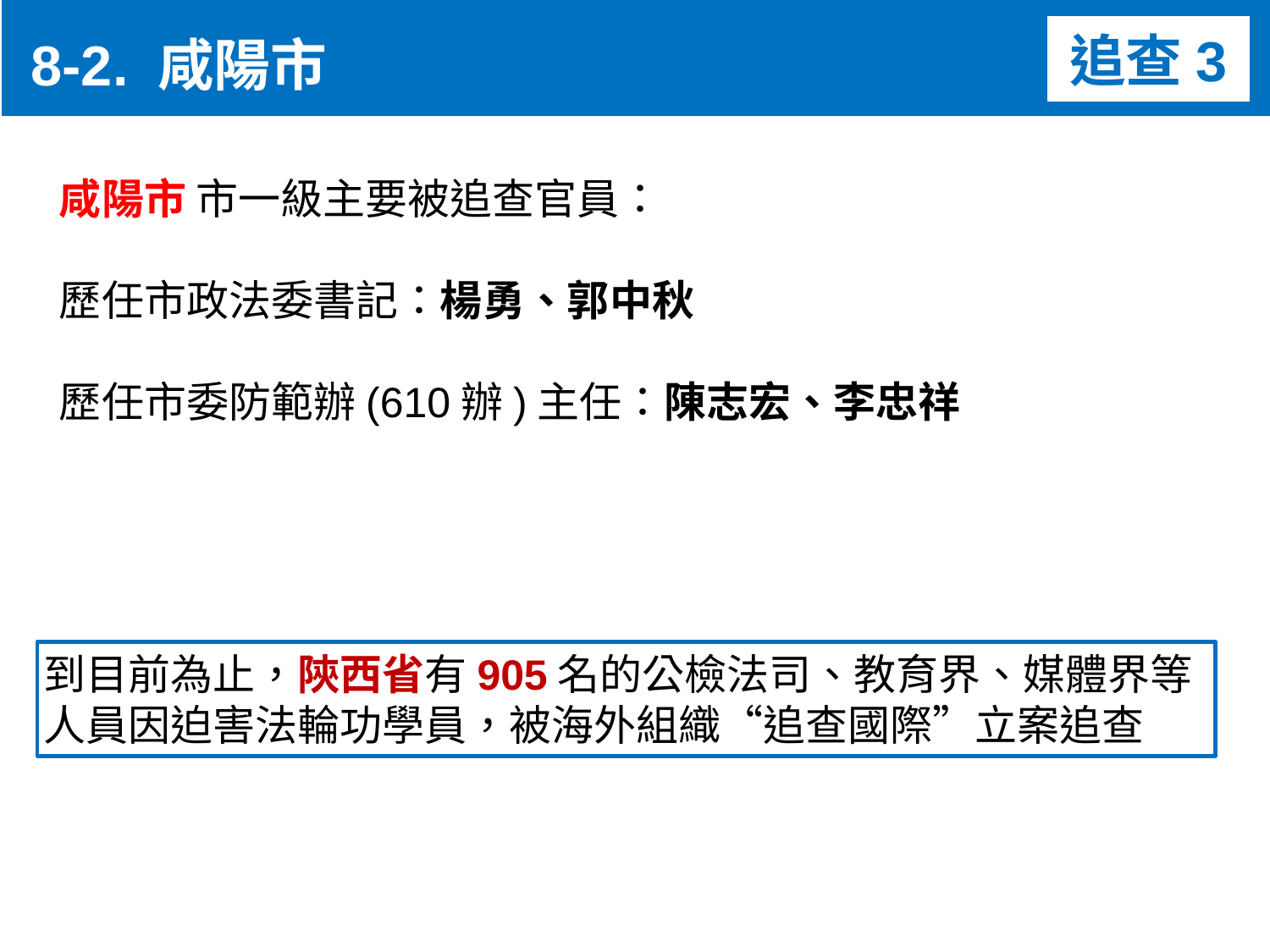

8-2. 咸陽市
追查3
咸陽市 市一級主要被追查官員：

歷任市政法委書記：楊勇、郭中秋

歷任市委防範辦(610辦)主任：陳志宏、李忠祥

到目前為止，陝西省有905名的公檢法司、教育界、媒體界等人員因迫害法輪功學員，被海外組織“追查國際”立案追查